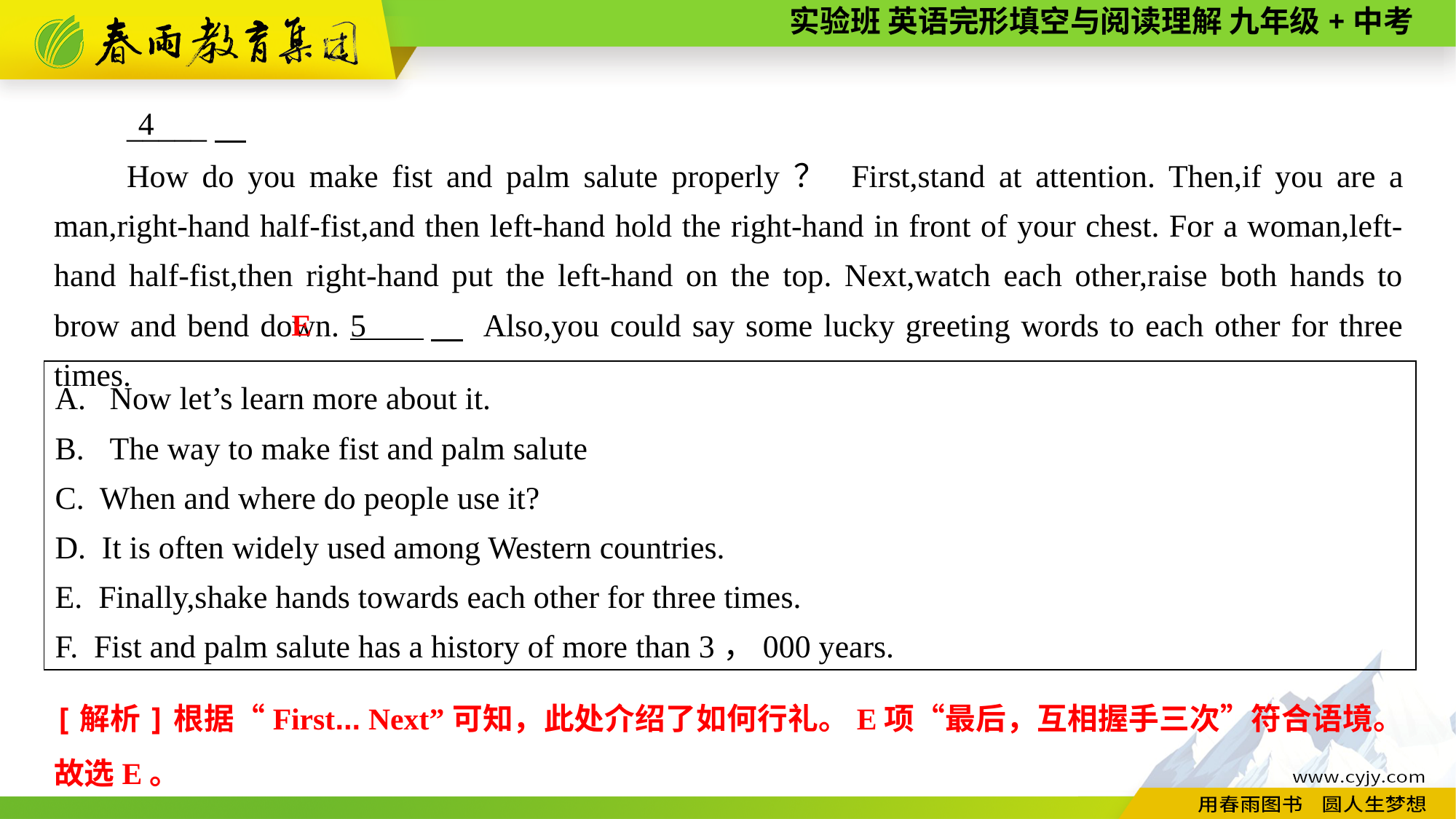

_____
How do you make fist and palm salute properly？ First,stand at attention. Then,if you are a man,right-hand half-fist,and then left-hand hold the right-hand in front of your chest. For a woman,left-hand half-fist,then right-hand put the left-hand on the top. Next,watch each other,raise both hands to brow and bend down. 5     　 Also,you could say some lucky greeting words to each other for three times.
4
E
Now let’s learn more about it.
The way to make fist and palm salute
C.  When and where do people use it?
D.  It is often widely used among Western countries.
E.  Finally,shake hands towards each other for three times.
F.  Fist and palm salute has a history of more than 3，000 years.
[解析]根据“First... Next”可知，此处介绍了如何行礼。E项“最后，互相握手三次”符合语境。故选E。